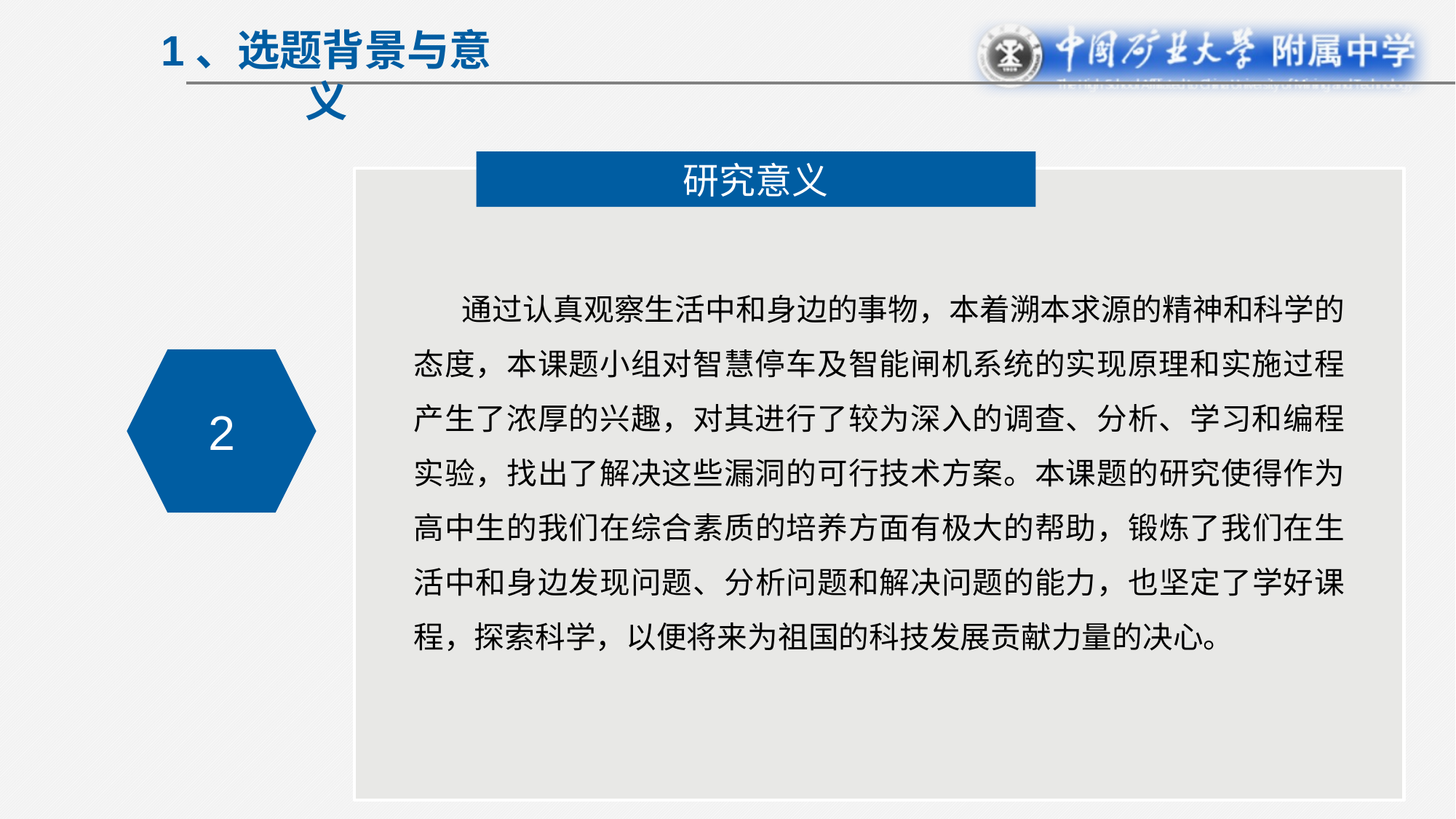

1、选题背景与意义
研究意义

      通过认真观察生活中和身边的事物，本着溯本求源的精神和科学的态度，本课题小组对智慧停车及智能闸机系统的实现原理和实施过程产生了浓厚的兴趣，对其进行了较为深入的调查、分析、学习和编程实验，找出了解决这些漏洞的可行技术方案。本课题的研究使得作为高中生的我们在综合素质的培养方面有极大的帮助，锻炼了我们在生活中和身边发现问题、分析问题和解决问题的能力，也坚定了学好课程，探索科学，以便将来为祖国的科技发展贡献力量的决心。
2